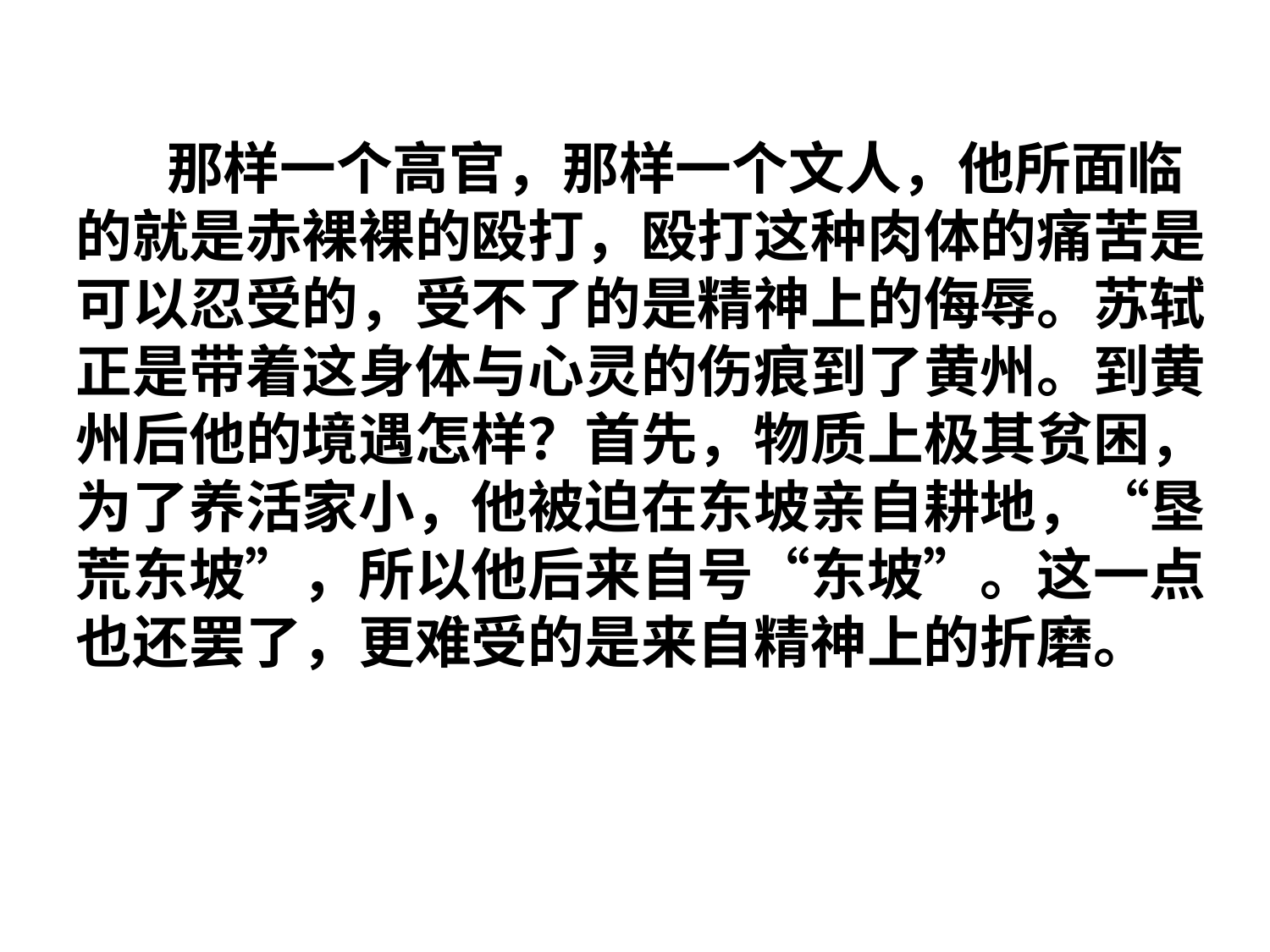

那样一个高官，那样一个文人，他所面临的就是赤裸裸的殴打，殴打这种肉体的痛苦是可以忍受的，受不了的是精神上的侮辱。苏轼正是带着这身体与心灵的伤痕到了黄州。到黄州后他的境遇怎样？首先，物质上极其贫困，为了养活家小，他被迫在东坡亲自耕地，“垦荒东坡”，所以他后来自号“东坡”。这一点也还罢了，更难受的是来自精神上的折磨。